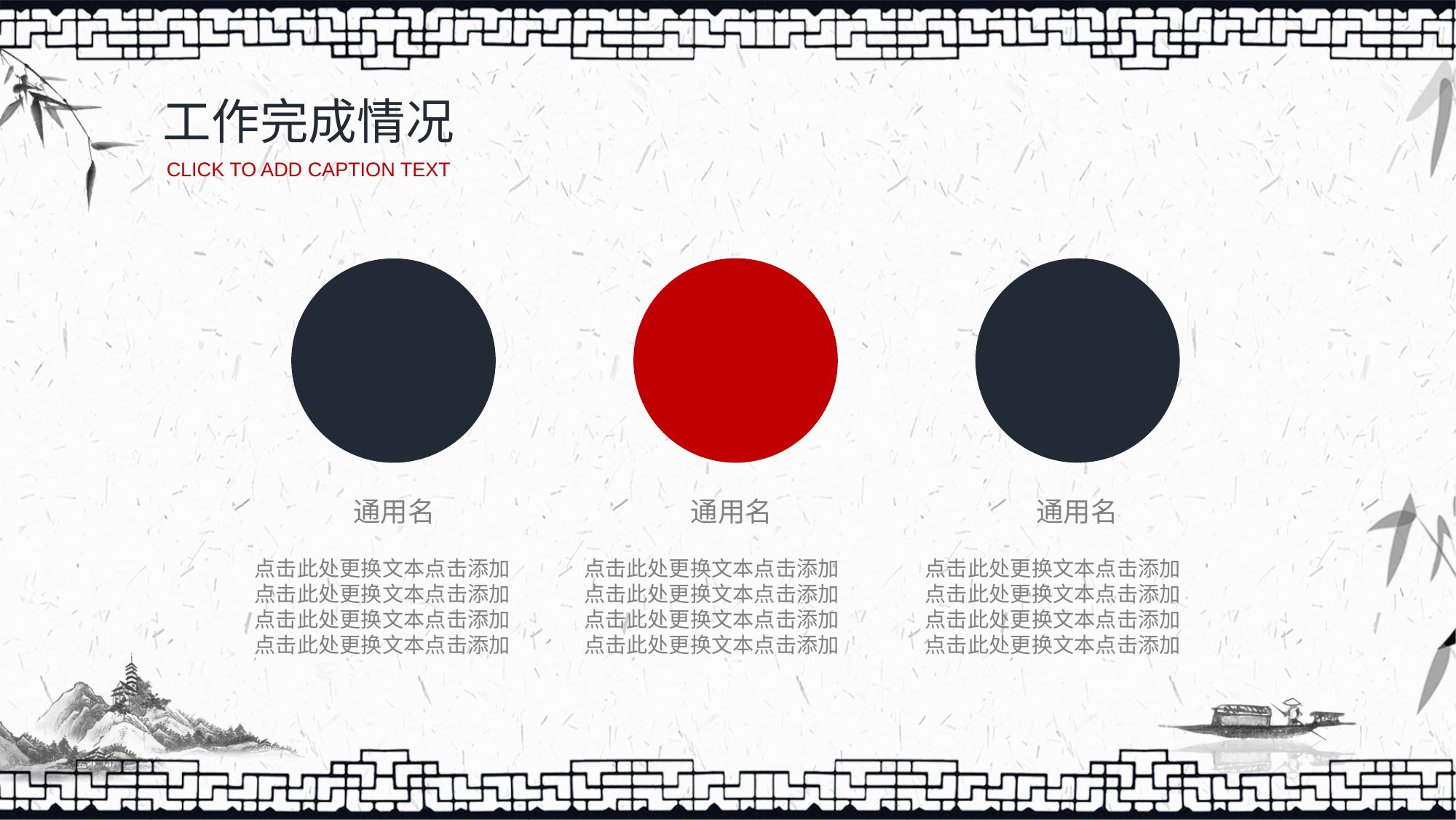

工作完成情况
CLICK TO ADD CAPTION TEXT

通用名
通用名
通用名
点击此处更换文本点击添加
点击此处更换文本点击添加
点击此处更换文本点击添加
点击此处更换文本点击添加
点击此处更换文本点击添加
点击此处更换文本点击添加
点击此处更换文本点击添加
点击此处更换文本点击添加
点击此处更换文本点击添加
点击此处更换文本点击添加
点击此处更换文本点击添加
点击此处更换文本点击添加